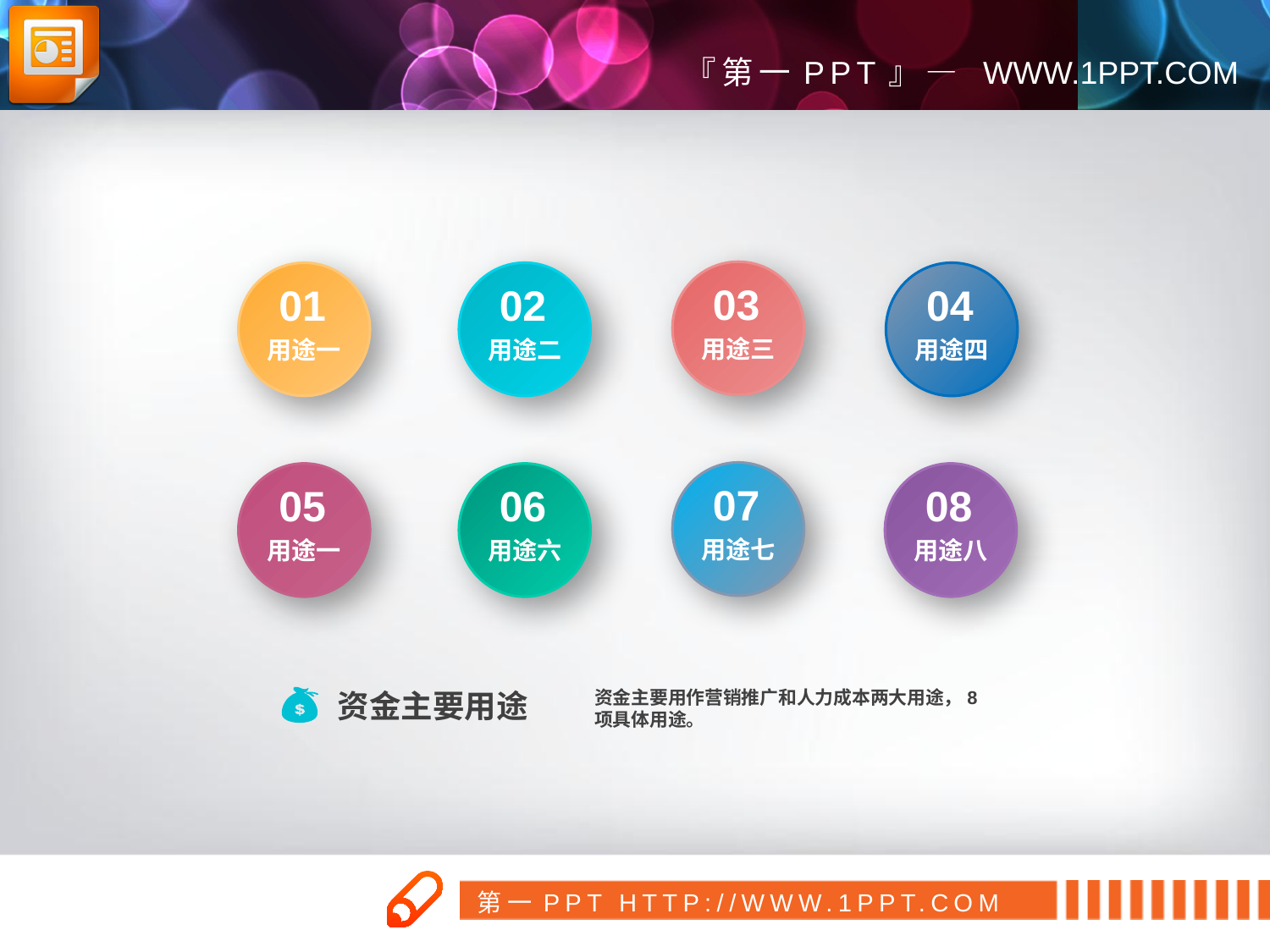

03
用途三

04
用途四

01
用途一

02
用途二

07
用途七

05
用途一

06
用途六

08
用途八
资金主要用途
资金主要用作营销推广和人力成本两大用途，8项具体用途。